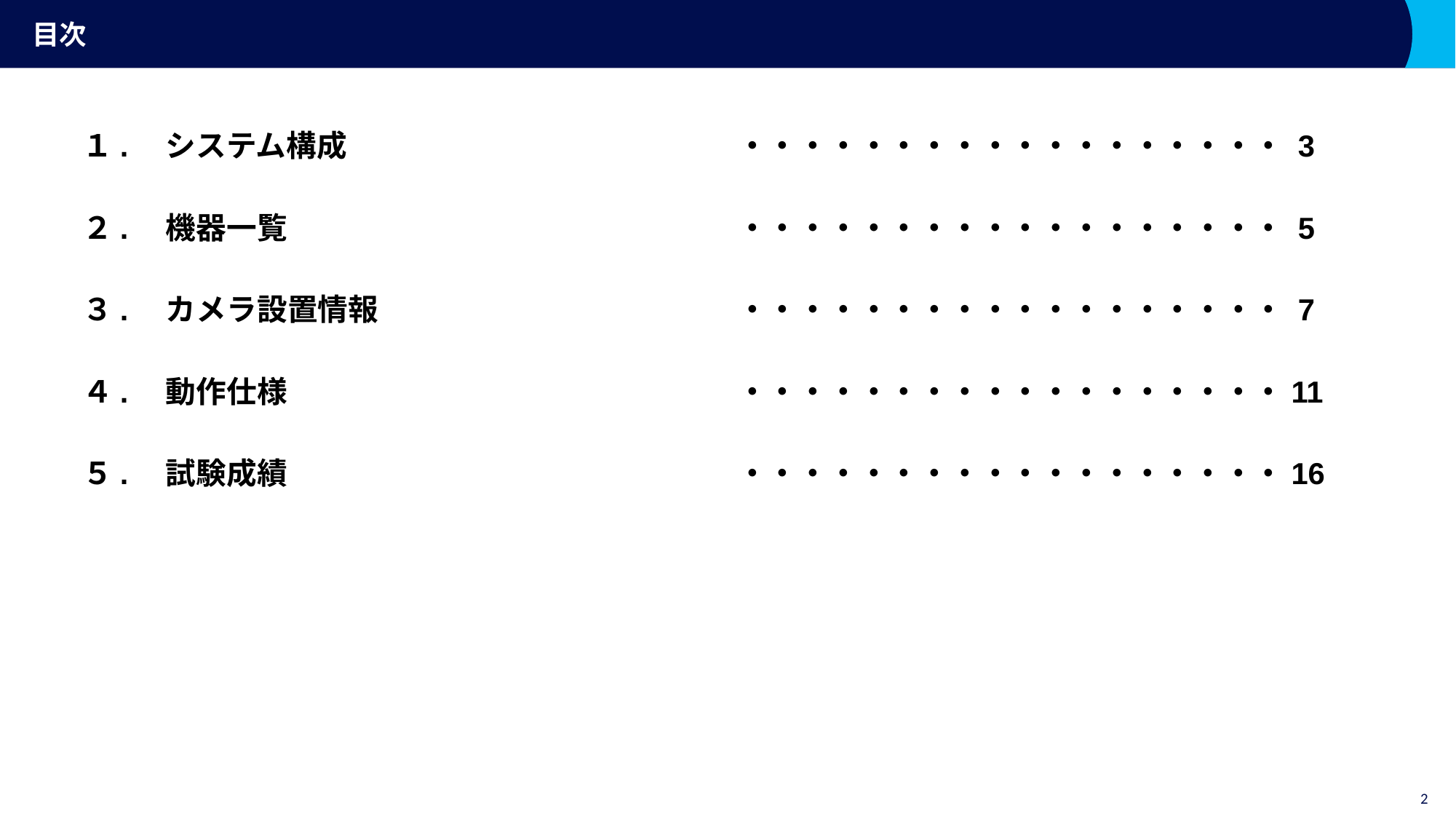

# 目次
１.　システム構成				・・・・・・・・・・・・・・・・・・ 3
２.　機器一覧					・・・・・・・・・・・・・・・・・・ 5
３.　カメラ設置情報				・・・・・・・・・・・・・・・・・・ 7
４.　動作仕様					・・・・・・・・・・・・・・・・・・11
５.　試験成績　				・・・・・・・・・・・・・・・・・・16